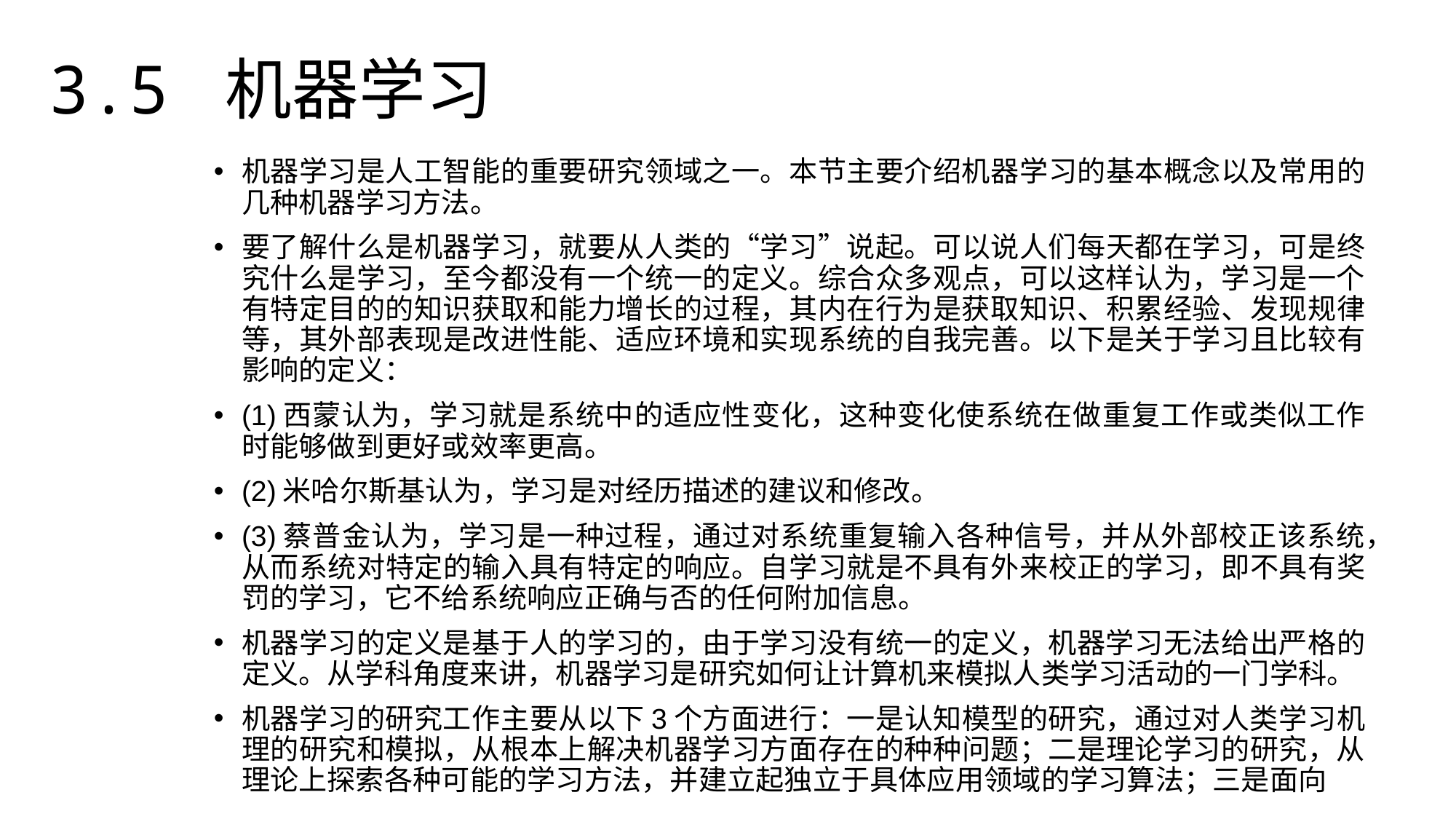

3.5 机器学习
机器学习是人工智能的重要研究领域之一。本节主要介绍机器学习的基本概念以及常用的几种机器学习方法。
要了解什么是机器学习，就要从人类的“学习”说起。可以说人们每天都在学习，可是终究什么是学习，至今都没有一个统一的定义。综合众多观点，可以这样认为，学习是一个有特定目的的知识获取和能力增长的过程，其内在行为是获取知识、积累经验、发现规律等，其外部表现是改进性能、适应环境和实现系统的自我完善。以下是关于学习且比较有影响的定义：
(1)西蒙认为，学习就是系统中的适应性变化，这种变化使系统在做重复工作或类似工作时能够做到更好或效率更高。
(2)米哈尔斯基认为，学习是对经历描述的建议和修改。
(3)蔡普金认为，学习是一种过程，通过对系统重复输入各种信号，并从外部校正该系统，从而系统对特定的输入具有特定的响应。自学习就是不具有外来校正的学习，即不具有奖罚的学习，它不给系统响应正确与否的任何附加信息。
机器学习的定义是基于人的学习的，由于学习没有统一的定义，机器学习无法给出严格的定义。从学科角度来讲，机器学习是研究如何让计算机来模拟人类学习活动的一门学科。
机器学习的研究工作主要从以下3个方面进行：一是认知模型的研究，通过对人类学习机理的研究和模拟，从根本上解决机器学习方面存在的种种问题；二是理论学习的研究，从理论上探索各种可能的学习方法，并建立起独立于具体应用领域的学习算法；三是面向